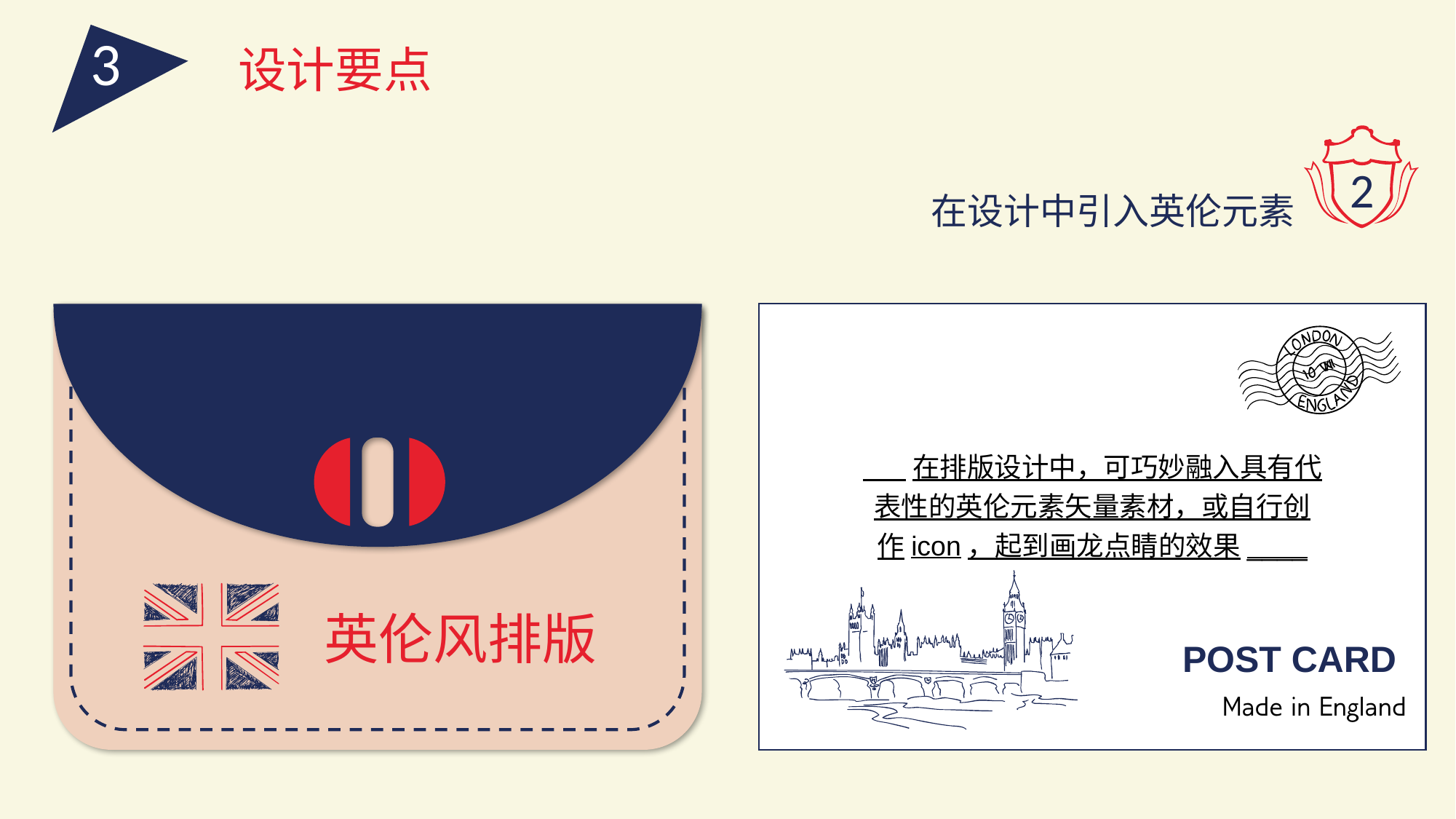

3

设计要点

2
在设计中引入英伦元素

       在排版设计中，可巧妙融入具有代表性的英伦元素矢量素材，或自行创作icon，起到画龙点睛的效果____

英伦风排版
POST CARD

Made in England